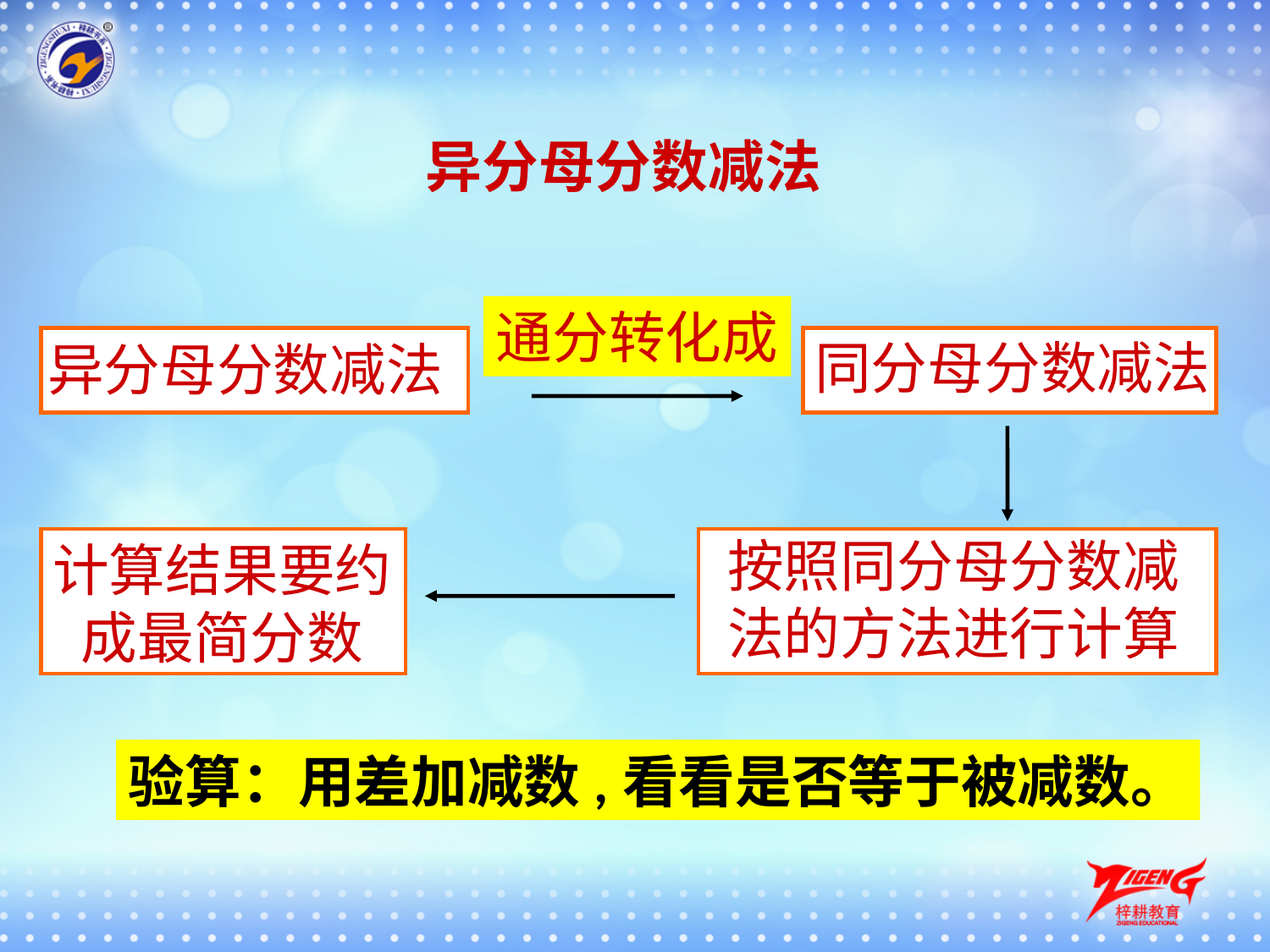

异分母分数减法
通分转化成
同分母分数减法
异分母分数减法

按照同分母分数减法的方法进行计算

计算结果要约
成最简分数

验算：用差加减数,看看是否等于被减数。